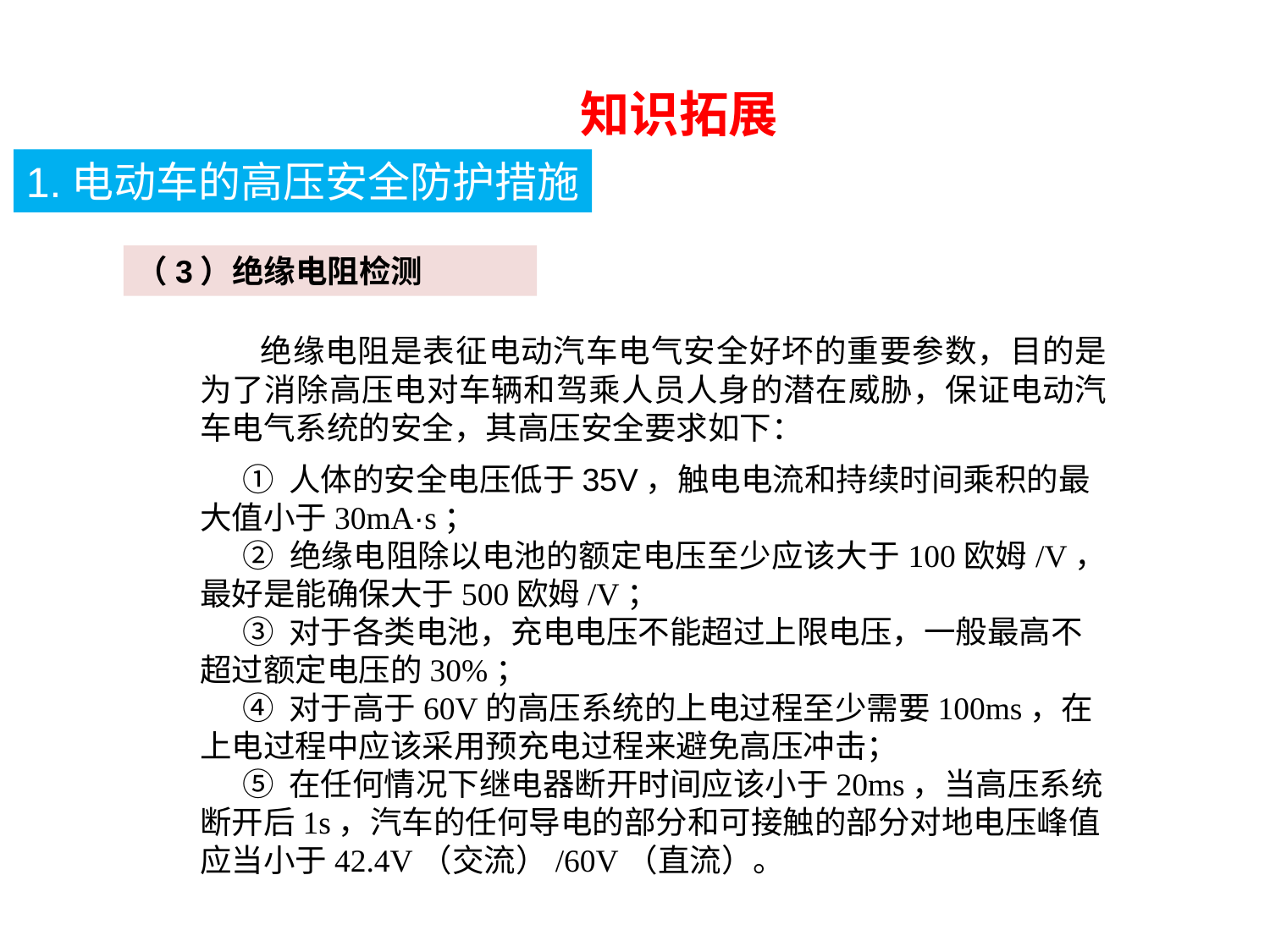

知识拓展
1.电动车的高压安全防护措施
（3）绝缘电阻检测
 绝缘电阻是表征电动汽车电气安全好坏的重要参数，目的是为了消除高压电对车辆和驾乘人员人身的潜在威胁，保证电动汽车电气系统的安全，其高压安全要求如下：
① 人体的安全电压低于35V，触电电流和持续时间乘积的最大值小于30mA·s；
② 绝缘电阻除以电池的额定电压至少应该大于100欧姆/V，最好是能确保大于500欧姆/V；
③ 对于各类电池，充电电压不能超过上限电压，一般最高不超过额定电压的30%；
④ 对于高于60V的高压系统的上电过程至少需要100ms，在上电过程中应该采用预充电过程来避免高压冲击；
⑤ 在任何情况下继电器断开时间应该小于20ms，当高压系统断开后1s，汽车的任何导电的部分和可接触的部分对地电压峰值应当小于42.4V（交流）/60V（直流）。